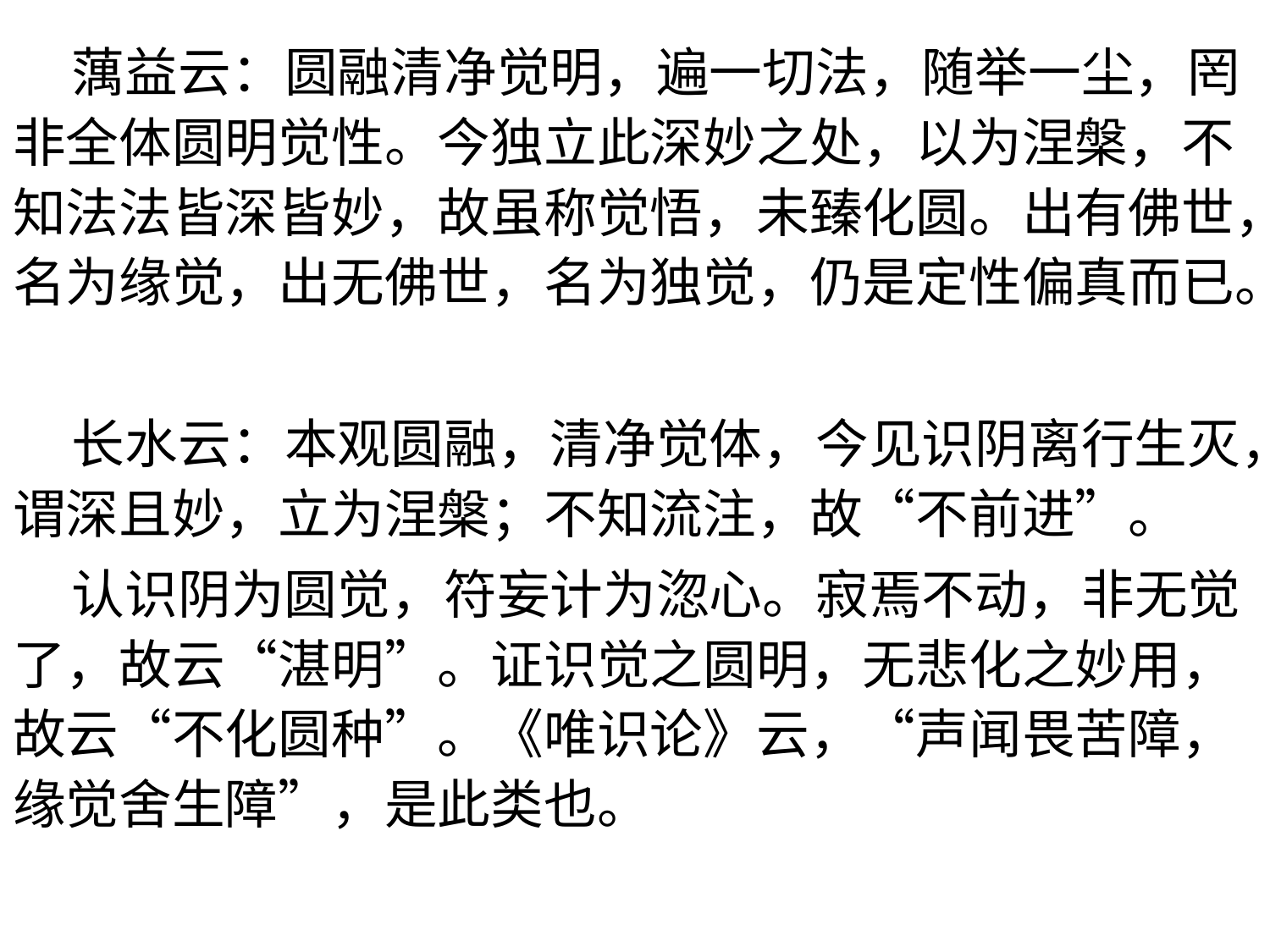

蕅益云：圆融清净觉明，遍一切法，随举一尘，罔非全体圆明觉性。今独立此深妙之处，以为涅槃，不知法法皆深皆妙，故虽称觉悟，未臻化圆。出有佛世，名为缘觉，出无佛世，名为独觉，仍是定性偏真而已。

    长水云：本观圆融，清净觉体，今见识阴离行生灭，谓深且妙，立为涅槃；不知流注，故“不前进”。
    认识阴为圆觉，符妄计为淴心。寂焉不动，非无觉了，故云“湛明”。证识觉之圆明，无悲化之妙用，故云“不化圆种”。《唯识论》云，“声闻畏苦障，缘觉舍生障”，是此类也。